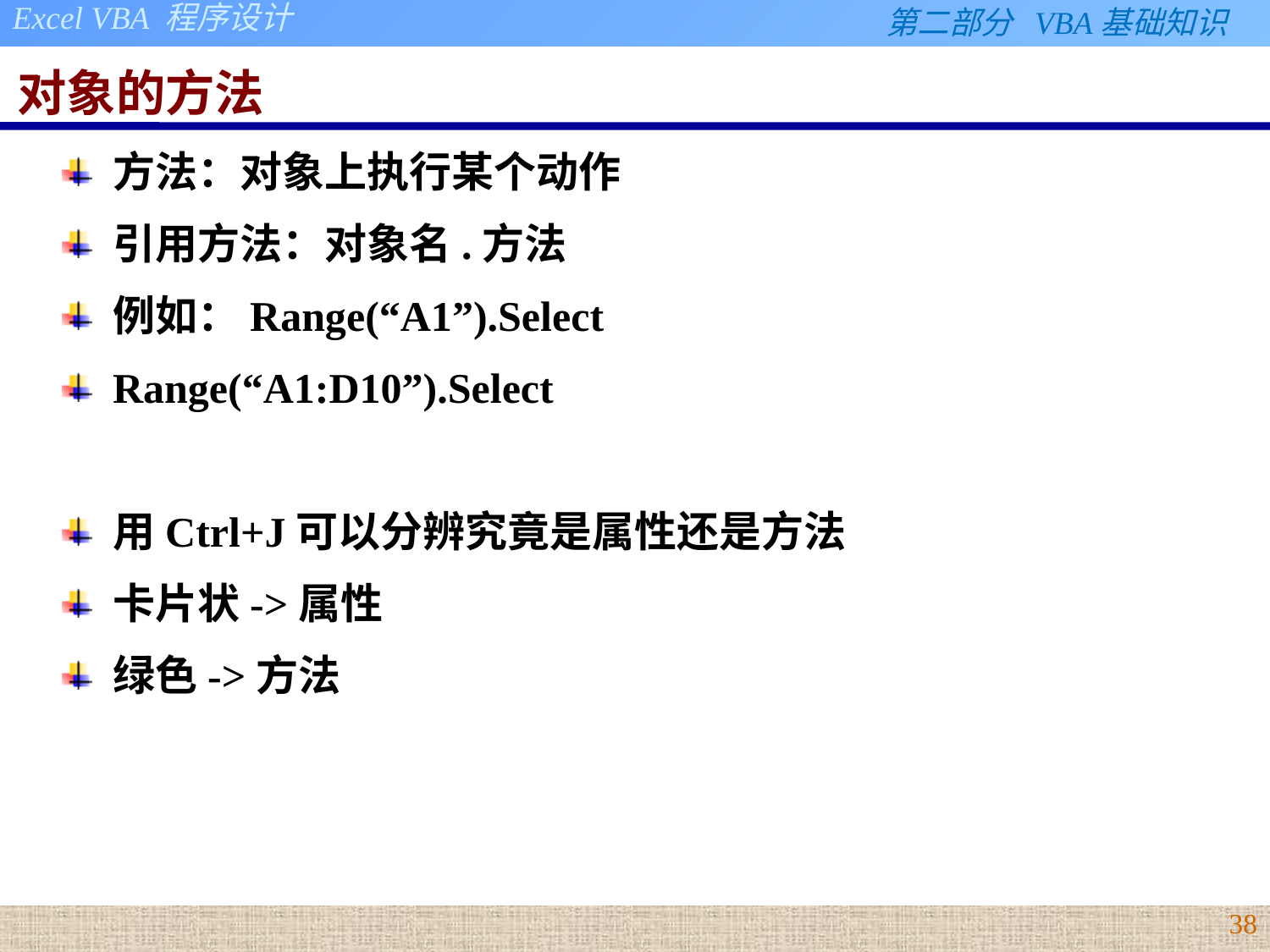

# 对象的方法
方法：对象上执行某个动作
引用方法：对象名.方法
例如：Range(“A1”).Select
Range(“A1:D10”).Select

用Ctrl+J可以分辨究竟是属性还是方法
卡片状->属性
绿色->方法